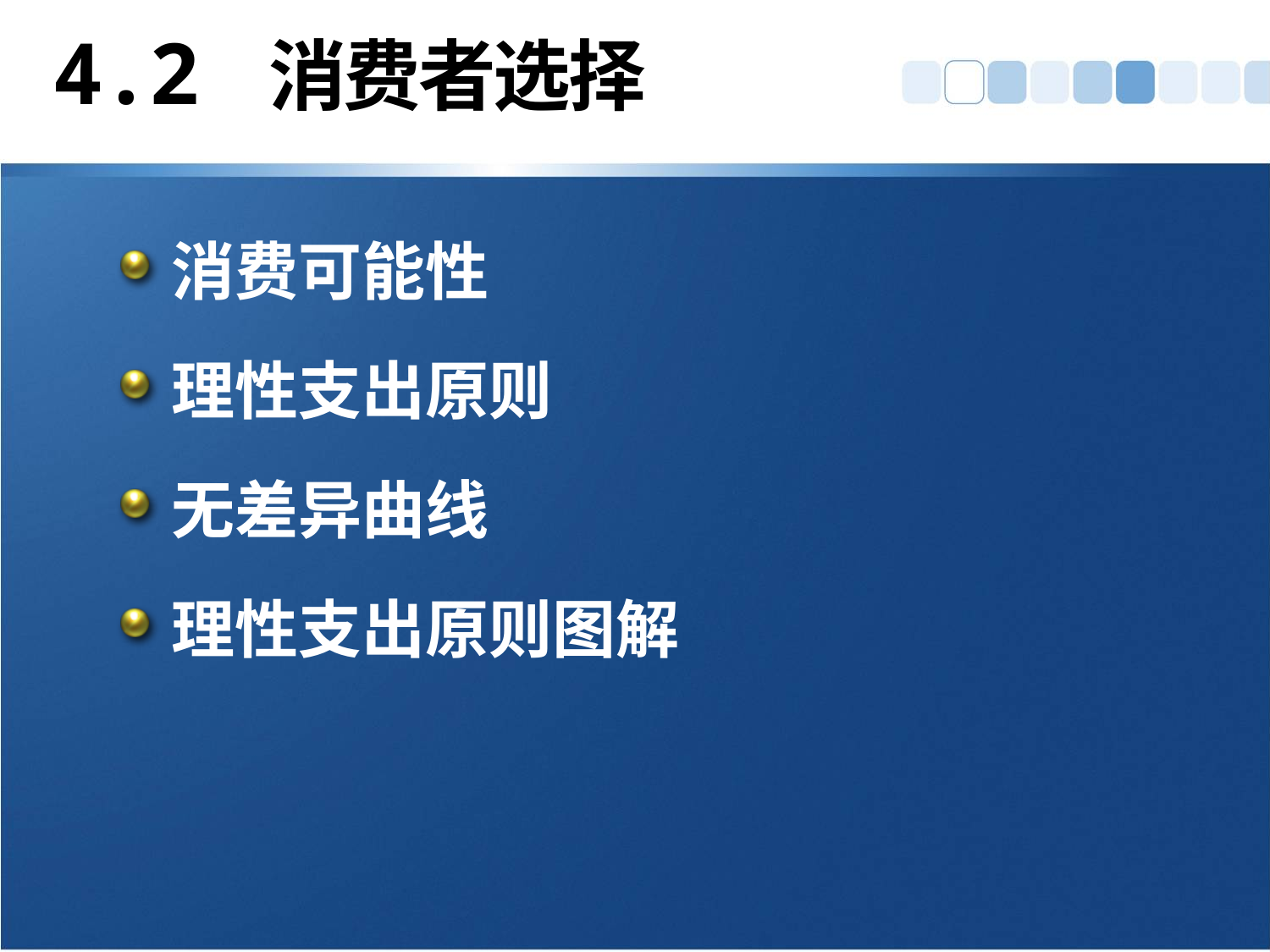

# 4.2 消费者选择
消费可能性
理性支出原则
无差异曲线
理性支出原则图解